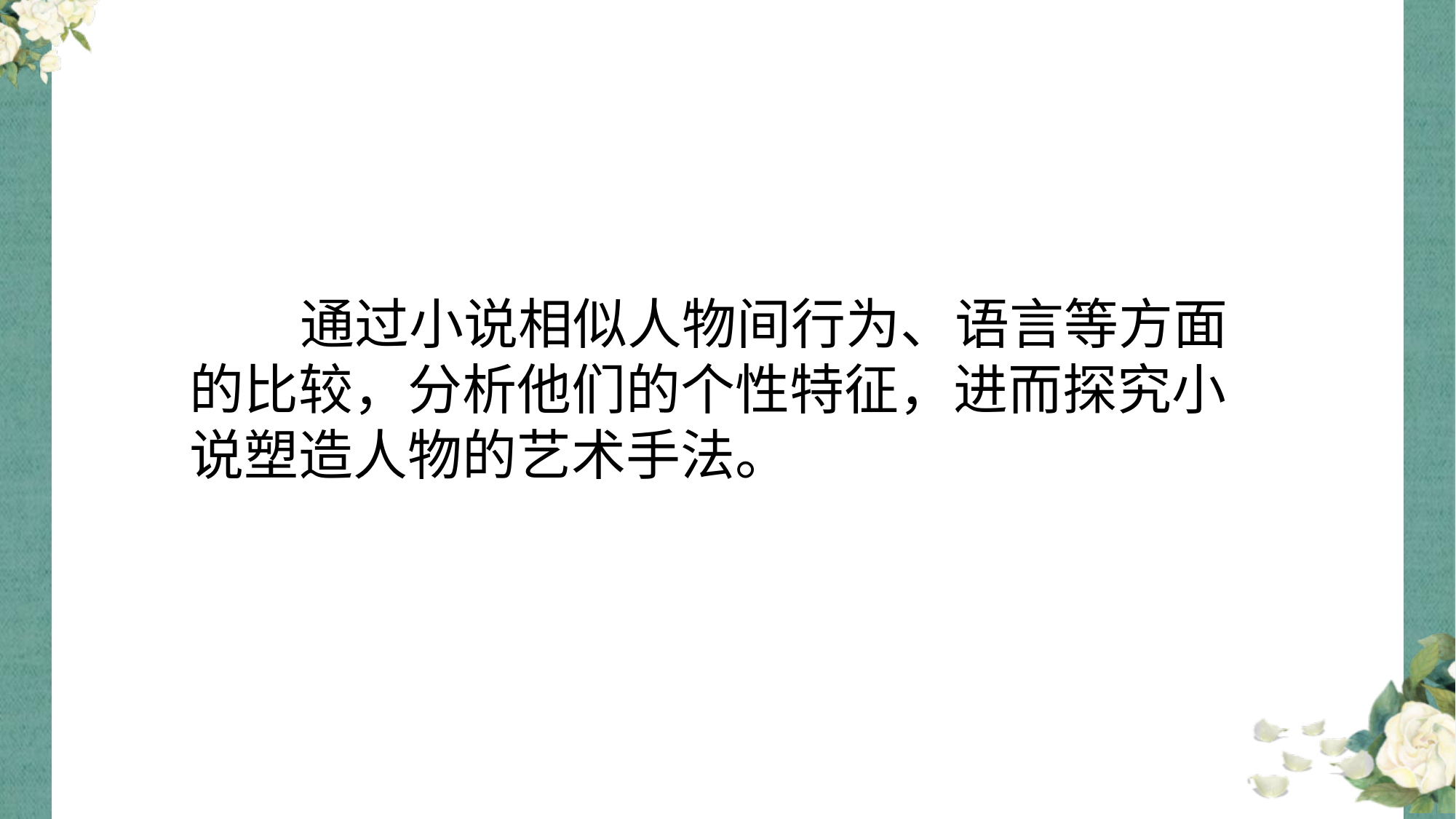

#
        通过小说相似人物间行为、语言等方面的比较，分析他们的个性特征，进而探究小说塑造人物的艺术手法。